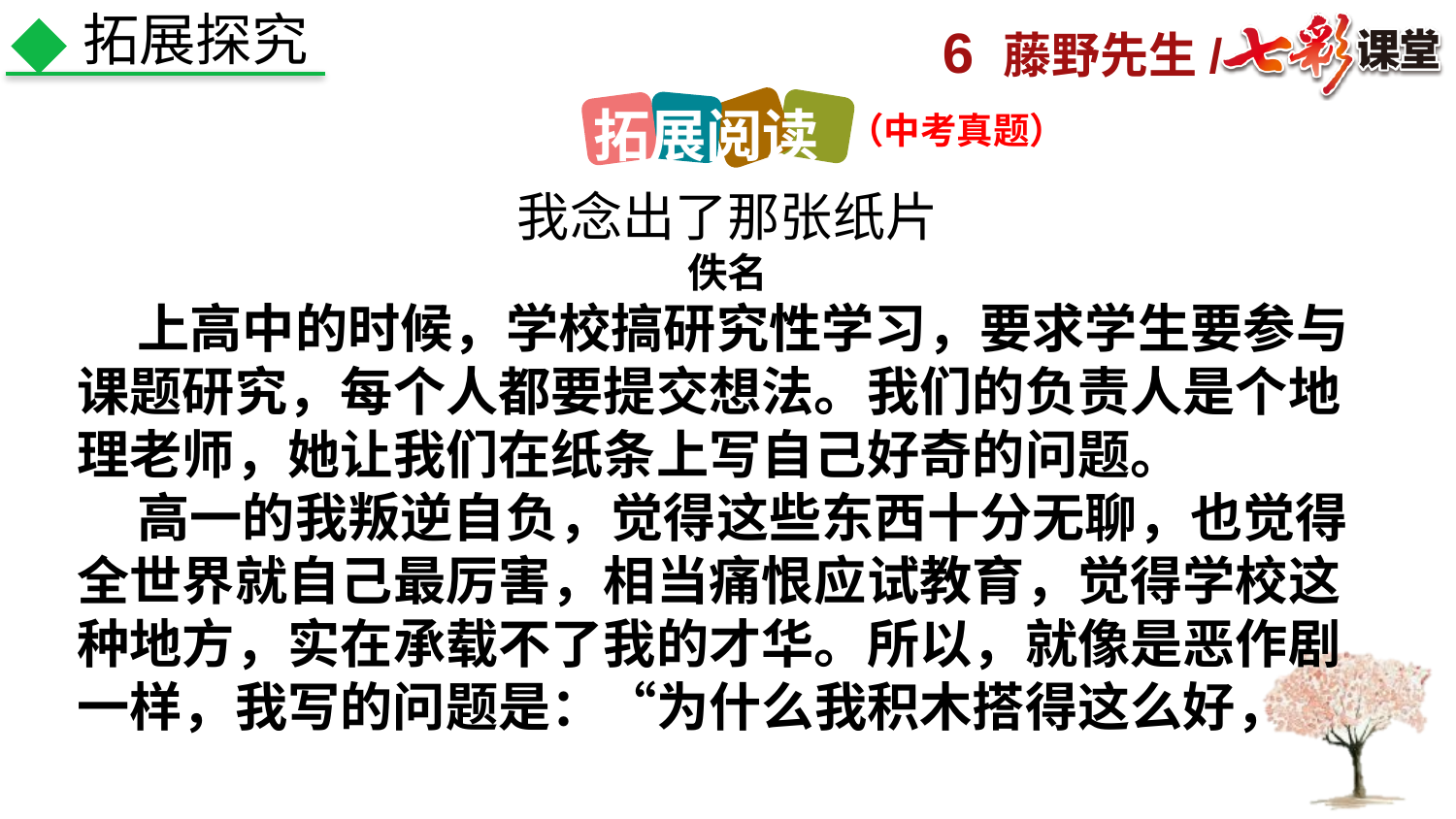

拓展探究

拓展阅读

（中考真题）
我念出了那张纸片
佚名
    上高中的时候，学校搞研究性学习，要求学生要参与课题研究，每个人都要提交想法。我们的负责人是个地理老师，她让我们在纸条上写自己好奇的问题。
    高一的我叛逆自负，觉得这些东西十分无聊，也觉得全世界就自己最厉害，相当痛恨应试教育，觉得学校这种地方，实在承载不了我的才华。所以，就像是恶作剧一样，我写的问题是：“为什么我积木搭得这么好，